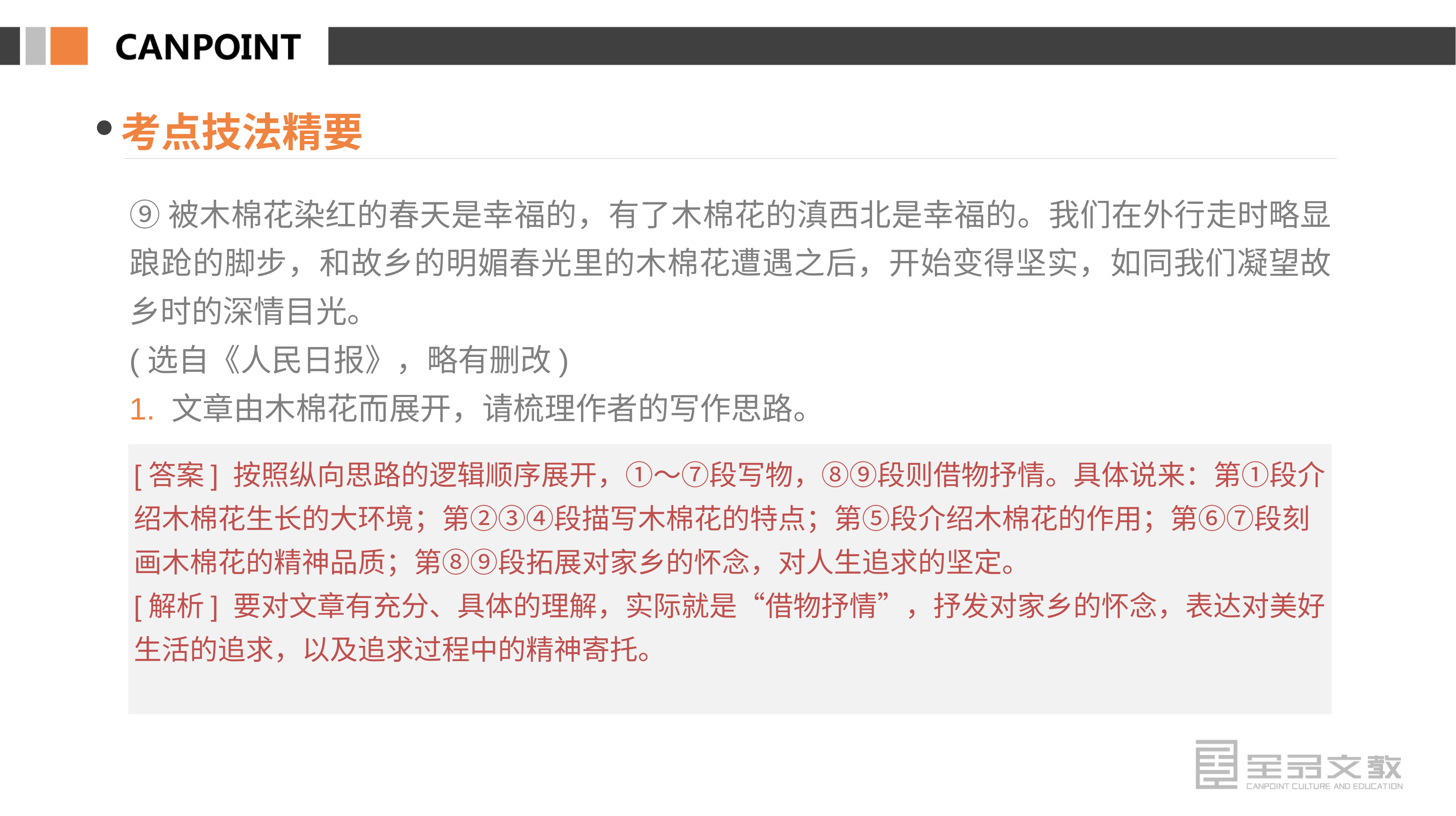

考点技法精要

⑨被木棉花染红的春天是幸福的，有了木棉花的滇西北是幸福的。我们在外行走时略显踉跄的脚步，和故乡的明媚春光里的木棉花遭遇之后，开始变得坚实，如同我们凝望故乡时的深情目光。
(选自《人民日报》，略有删改)
1. 文章由木棉花而展开，请梳理作者的写作思路。

[答案] 按照纵向思路的逻辑顺序展开，①～⑦段写物，⑧⑨段则借物抒情。具体说来：第①段介绍木棉花生长的大环境；第②③④段描写木棉花的特点；第⑤段介绍木棉花的作用；第⑥⑦段刻画木棉花的精神品质；第⑧⑨段拓展对家乡的怀念，对人生追求的坚定。
[解析] 要对文章有充分、具体的理解，实际就是“借物抒情”，抒发对家乡的怀念，表达对美好生活的追求，以及追求过程中的精神寄托。